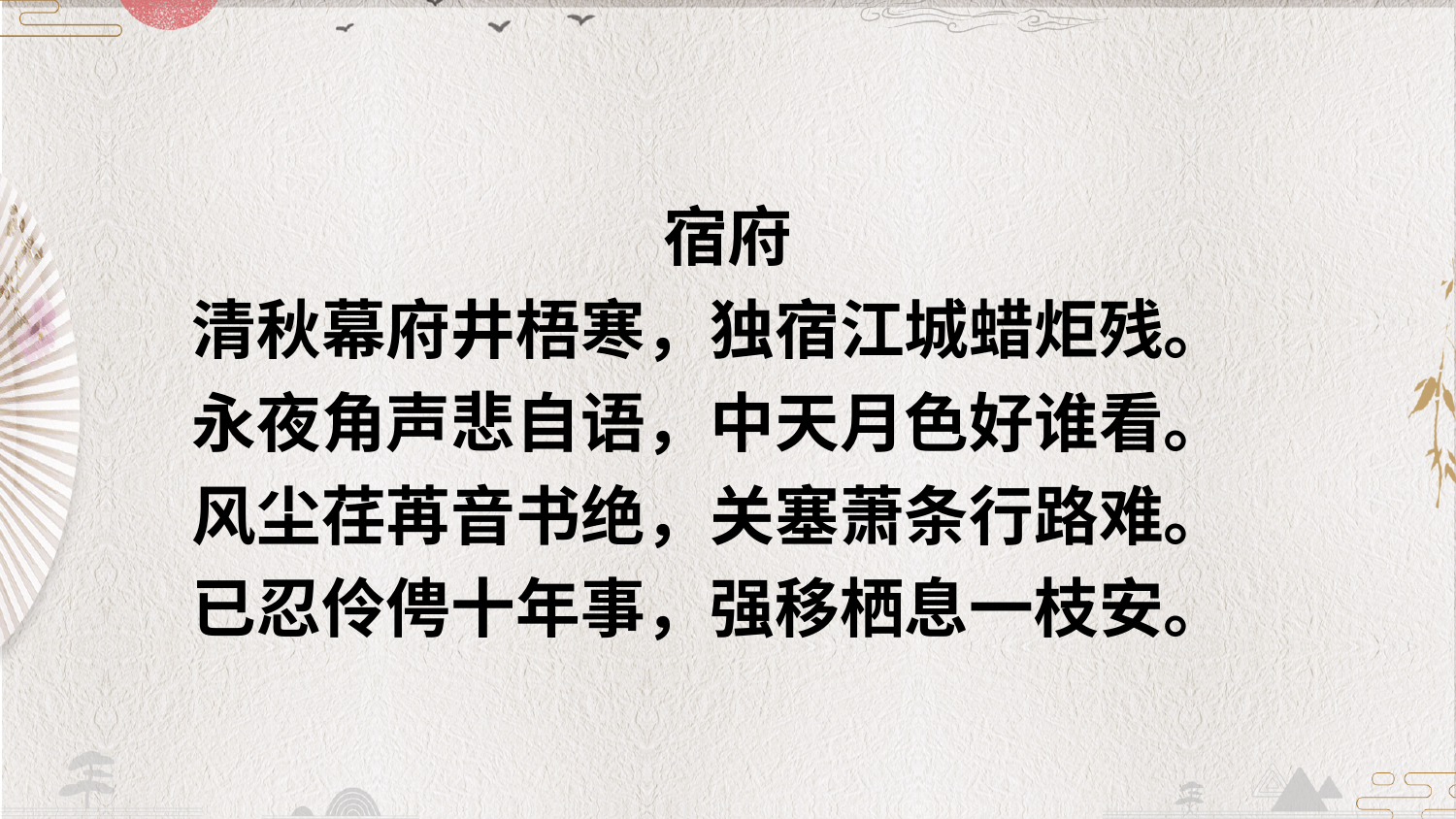

宿府
清秋幕府井梧寒，独宿江城蜡炬残。
永夜角声悲自语，中天月色好谁看。
风尘荏苒音书绝，关塞萧条行路难。
已忍伶俜十年事，强移栖息一枝安。